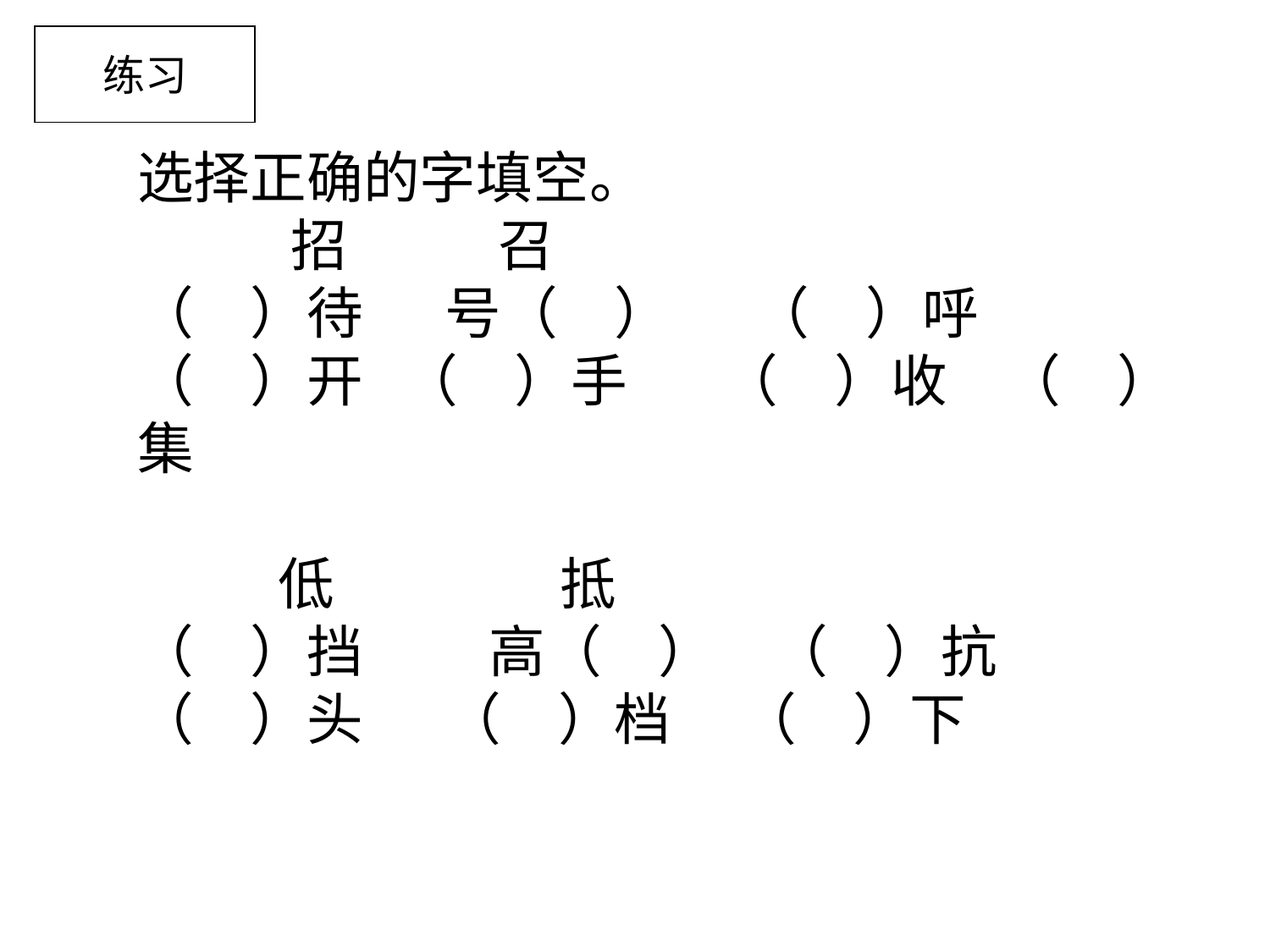

练习
选择正确的字填空。
           招　　   召
（　）待　  号（　）　  （　）呼　（　）开   （　）手　   （　）收　（　）集

          低　　　　抵
（　）挡　　 高（　）　（　）抗  　　（　）头　  （　）档　 （　）下